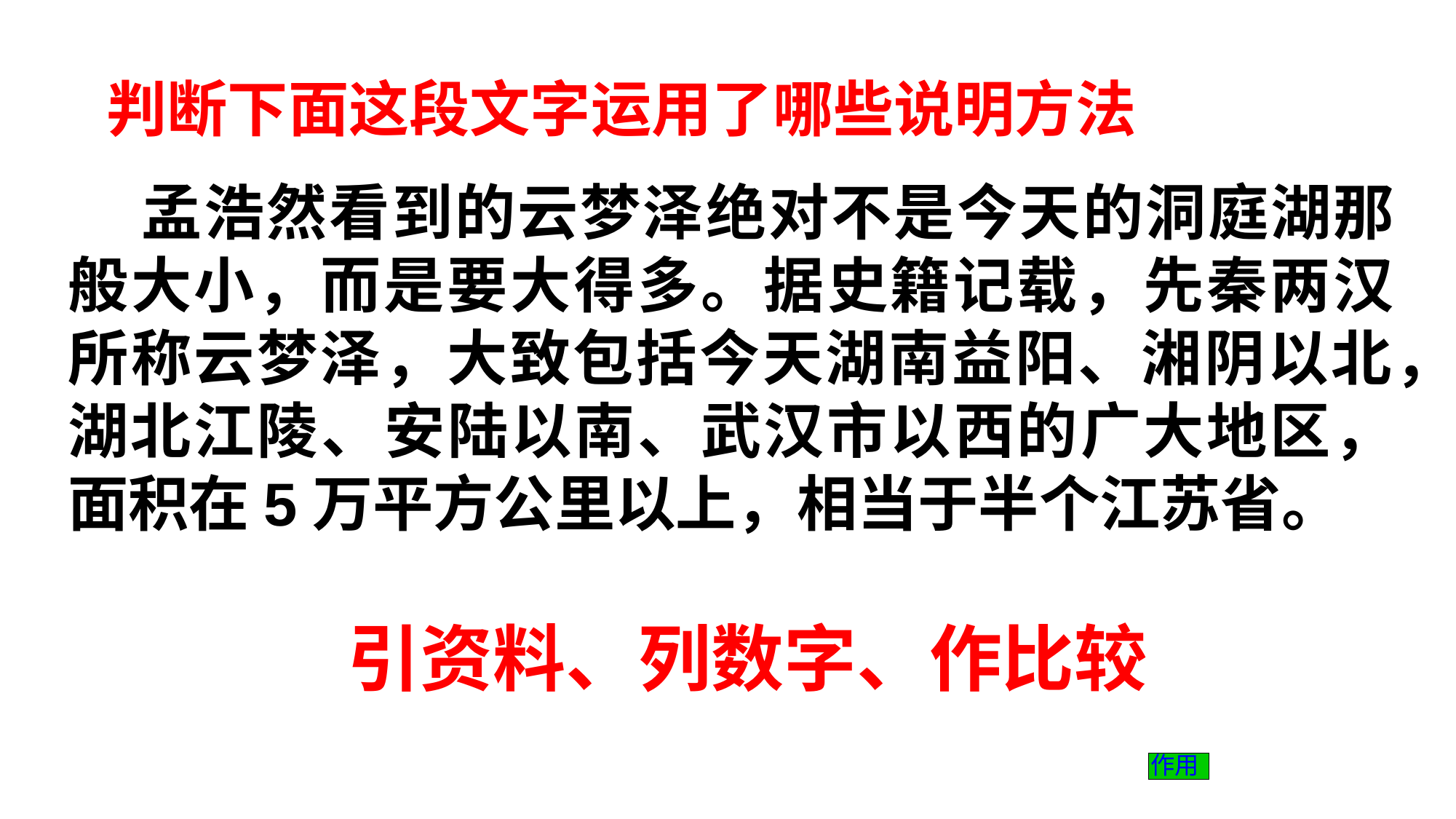

判断下面这段文字运用了哪些说明方法
    孟浩然看到的云梦泽绝对不是今天的洞庭湖那般大小，而是要大得多。据史籍记载，先秦两汉所称云梦泽，大致包括今天湖南益阳、湘阴以北，湖北江陵、安陆以南、武汉市以西的广大地区，面积在5万平方公里以上，相当于半个江苏省。

引资料、列数字、作比较

作用